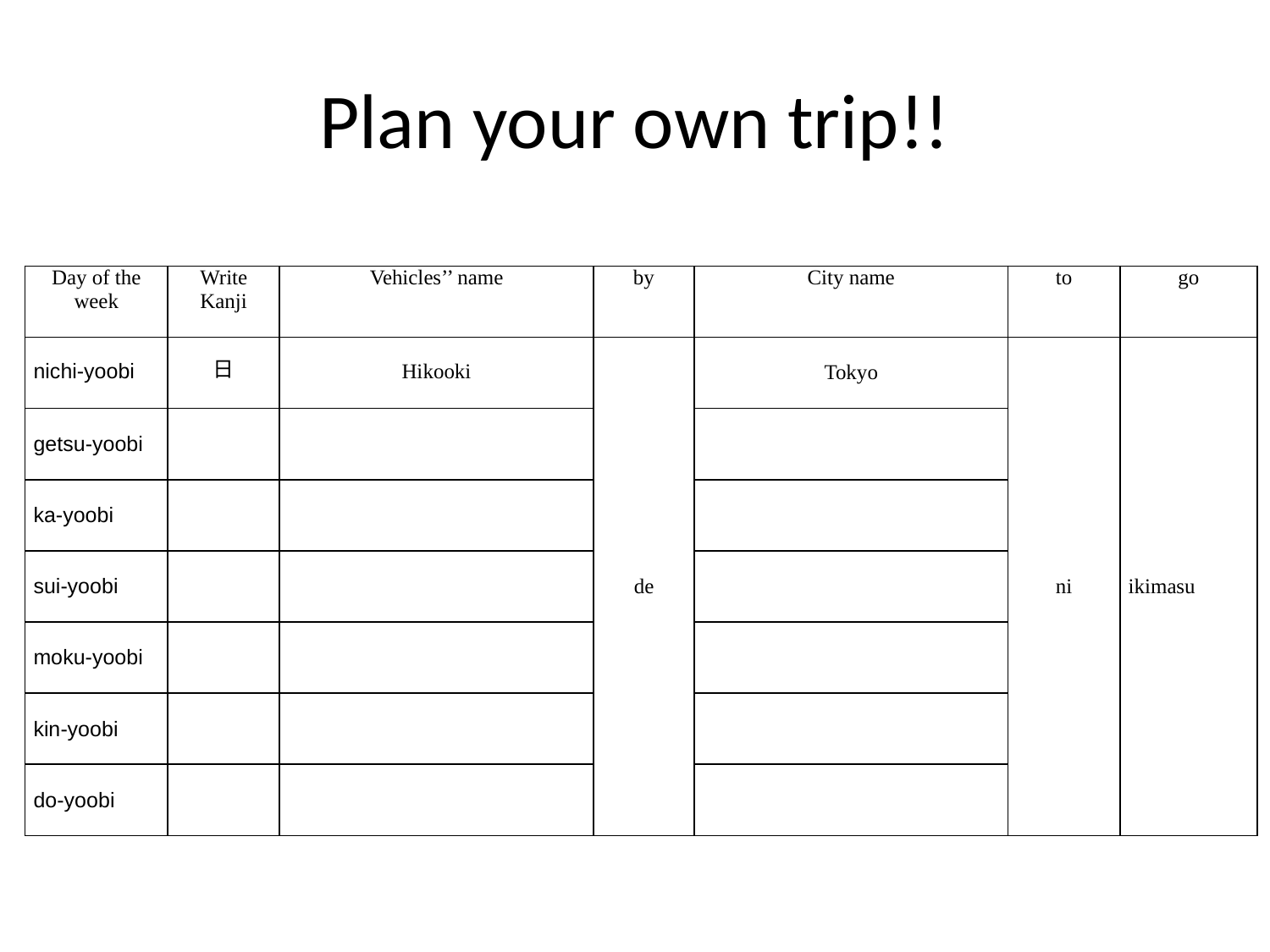

# Plan your own trip!!
| Day of the week | Write Kanji | Vehicles’’ name | by | City name | to | go |
| --- | --- | --- | --- | --- | --- | --- |
| nichi-yoobi | 日 | Hikooki | de | Tokyo | ni | ikimasu |
| getsu-yoobi |  |  |  |  |  |  |
| ka-yoobi |  |  |  |  |  |  |
| sui-yoobi |  |  |  |  |  |  |
| moku-yoobi |  |  |  |  |  |  |
| kin-yoobi |  |  |  |  |  |  |
| do-yoobi |  |  |  |  |  |  |